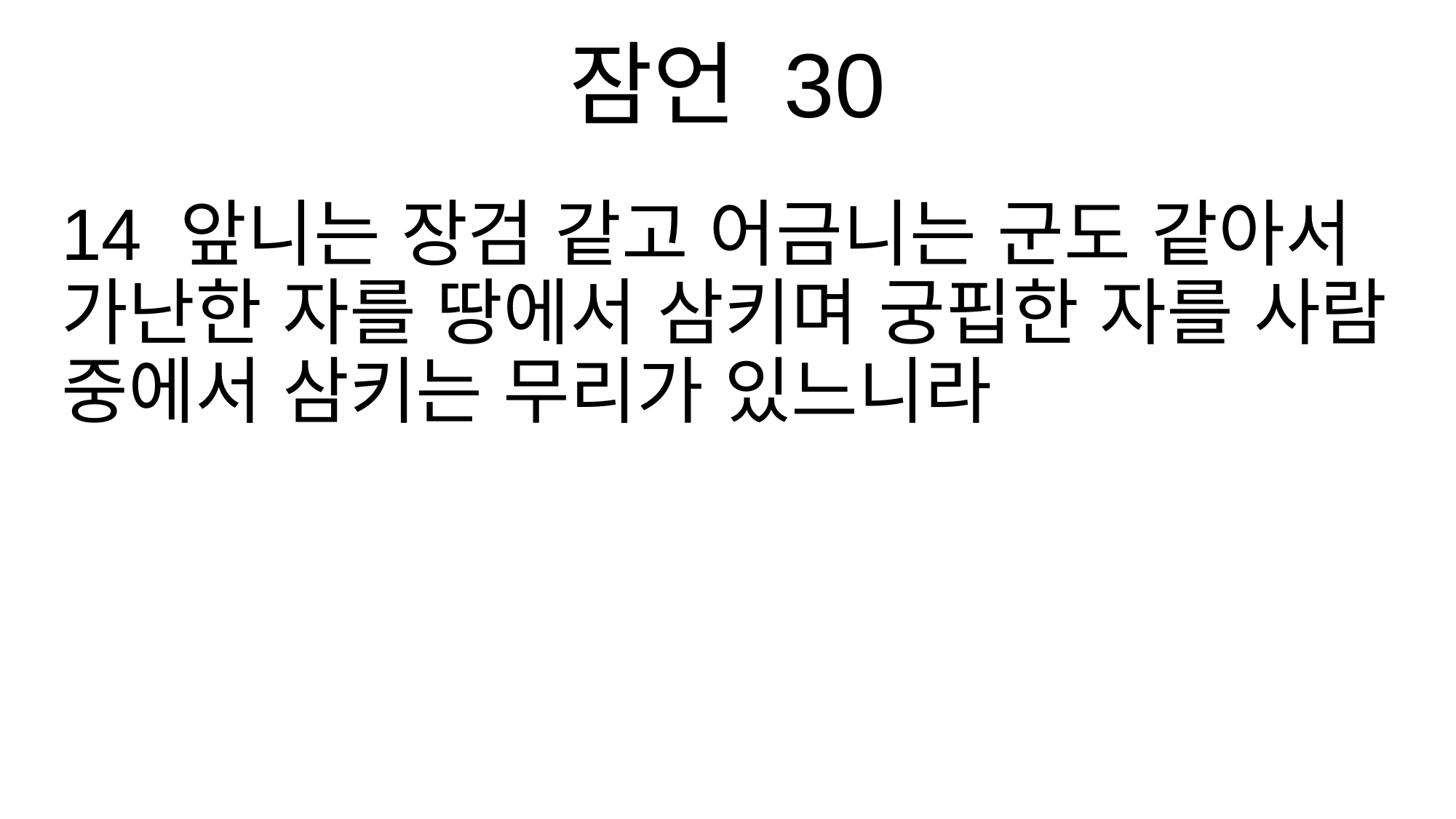

잠언 30
14 앞니는 장검 같고 어금니는 군도 같아서 가난한 자를 땅에서 삼키며 궁핍한 자를 사람 중에서 삼키는 무리가 있느니라